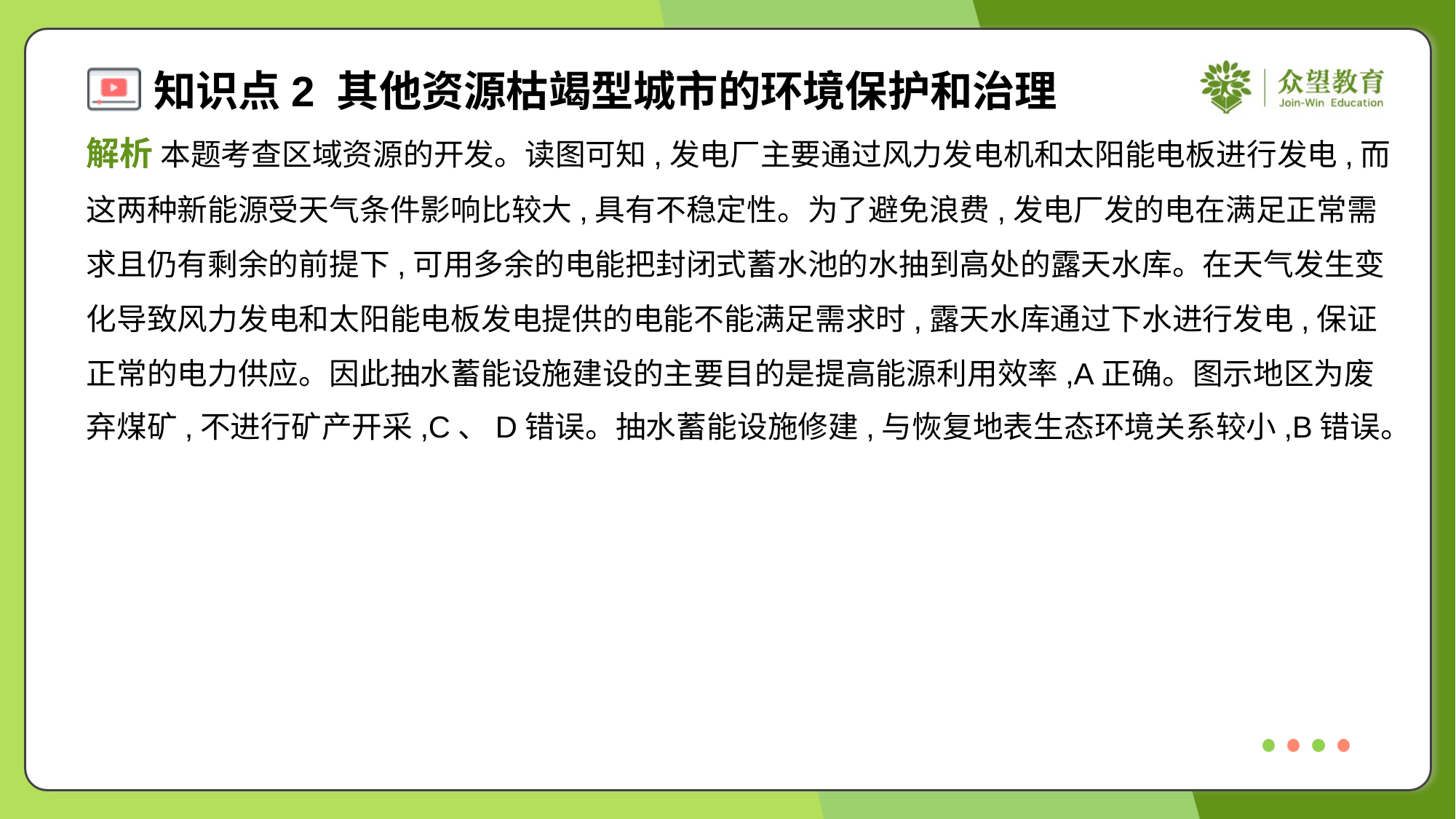

解析 本题考查区域资源的开发。读图可知,发电厂主要通过风力发电机和太阳能电板进行发电,而
这两种新能源受天气条件影响比较大,具有不稳定性。为了避免浪费,发电厂发的电在满足正常需
求且仍有剩余的前提下,可用多余的电能把封闭式蓄水池的水抽到高处的露天水库。在天气发生变
化导致风力发电和太阳能电板发电提供的电能不能满足需求时,露天水库通过下水进行发电,保证
正常的电力供应。因此抽水蓄能设施建设的主要目的是提高能源利用效率,A正确。图示地区为废
弃煤矿,不进行矿产开采,C、D错误。抽水蓄能设施修建,与恢复地表生态环境关系较小,B错误。